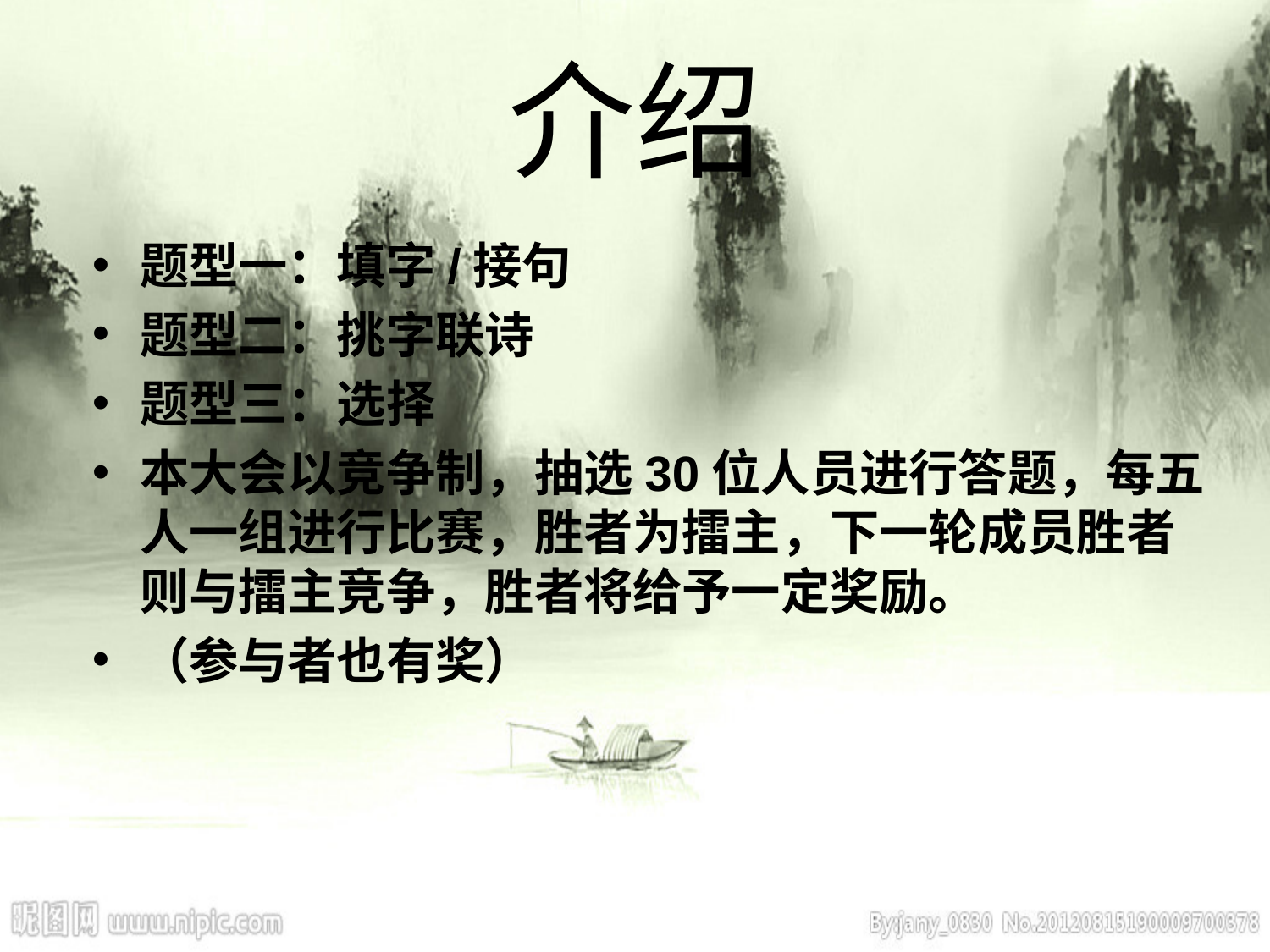

# 介绍
题型一：填字/接句
题型二：挑字联诗
题型三：选择
本大会以竞争制，抽选30位人员进行答题，每五人一组进行比赛，胜者为擂主，下一轮成员胜者则与擂主竞争，胜者将给予一定奖励。
（参与者也有奖）